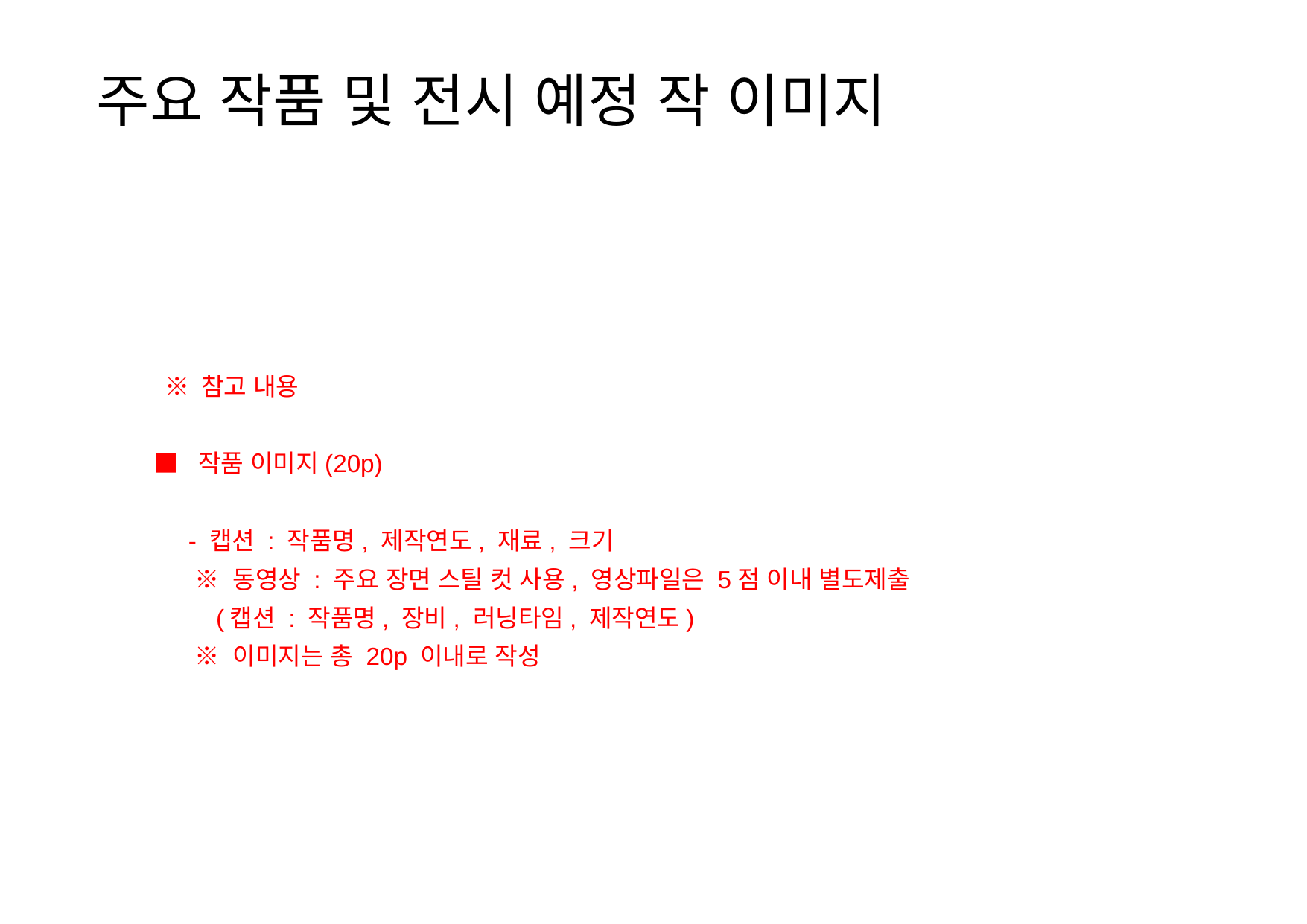

# 주요 작품 및 전시 예정 작 이미지
  ※ 참고 내용

■  작품 이미지(20p)

     - 캡션 : 작품명, 제작연도, 재료, 크기
      ※ 동영상 : 주요 장면 스틸 컷 사용, 영상파일은 5점 이내 별도제출
         (캡션 : 작품명, 장비, 러닝타임, 제작연도)
      ※ 이미지는 총 20p 이내로 작성